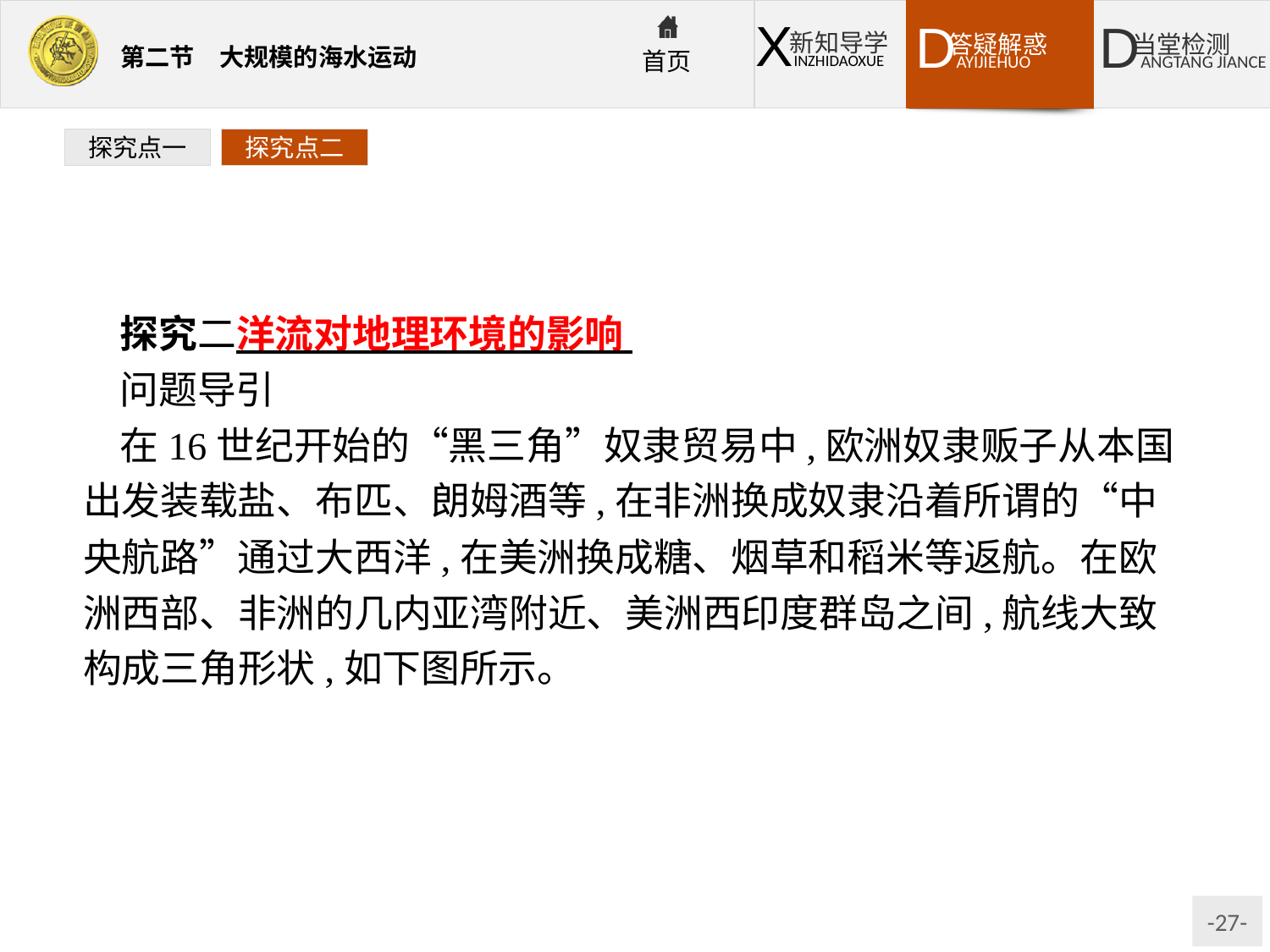

探究点一
探究点二
探究二洋流对地理环境的影响
问题导引
在16世纪开始的“黑三角”奴隶贸易中,欧洲奴隶贩子从本国出发装载盐、布匹、朗姆酒等,在非洲换成奴隶沿着所谓的“中央航路”通过大西洋,在美洲换成糖、烟草和稻米等返航。在欧洲西部、非洲的几内亚湾附近、美洲西印度群岛之间,航线大致构成三角形状,如下图所示。